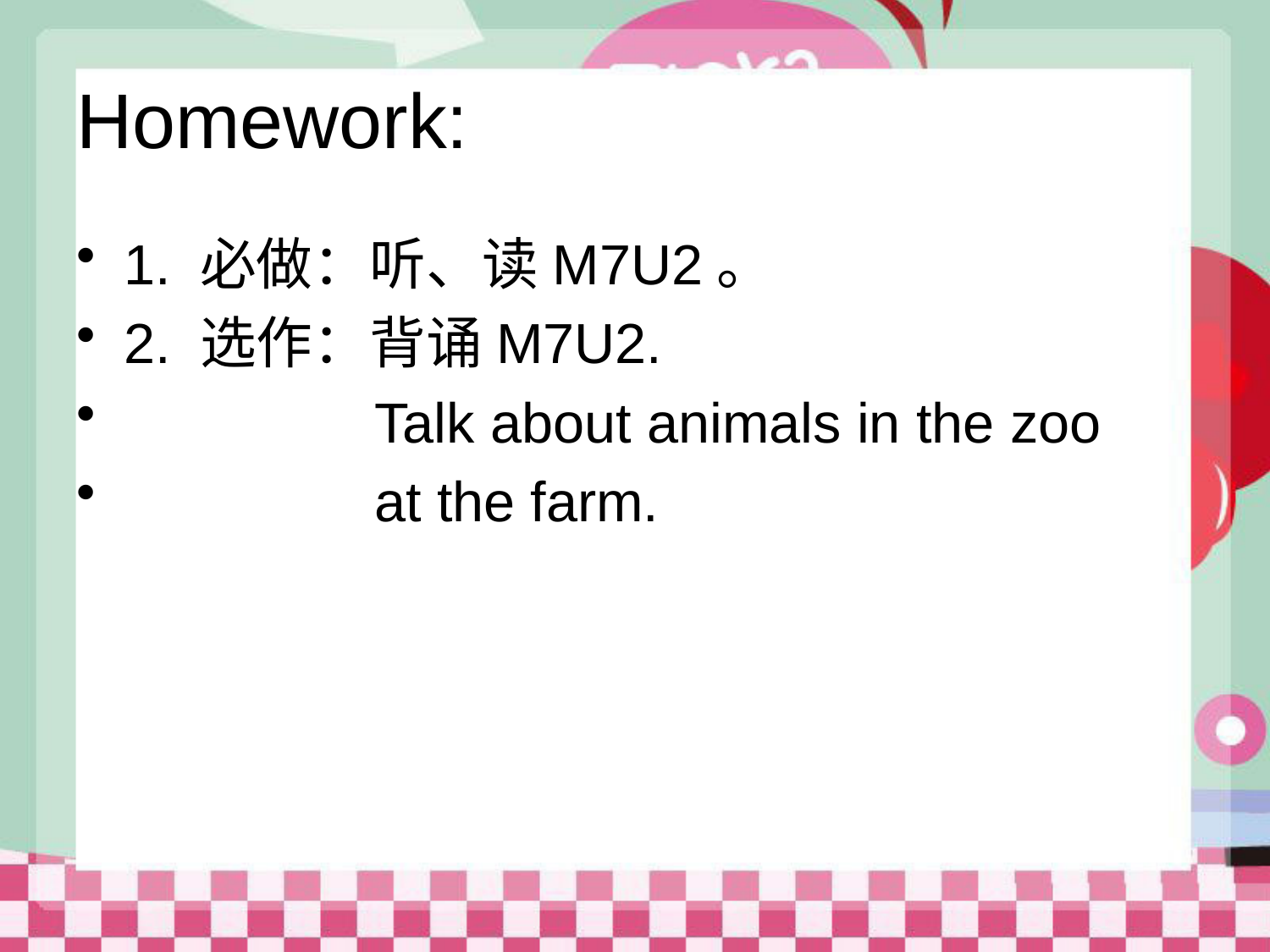

# Homework:
1. 必做：听、读M7U2。
2. 选作：背诵M7U2.
                Talk about animals in the zoo
                at the farm.